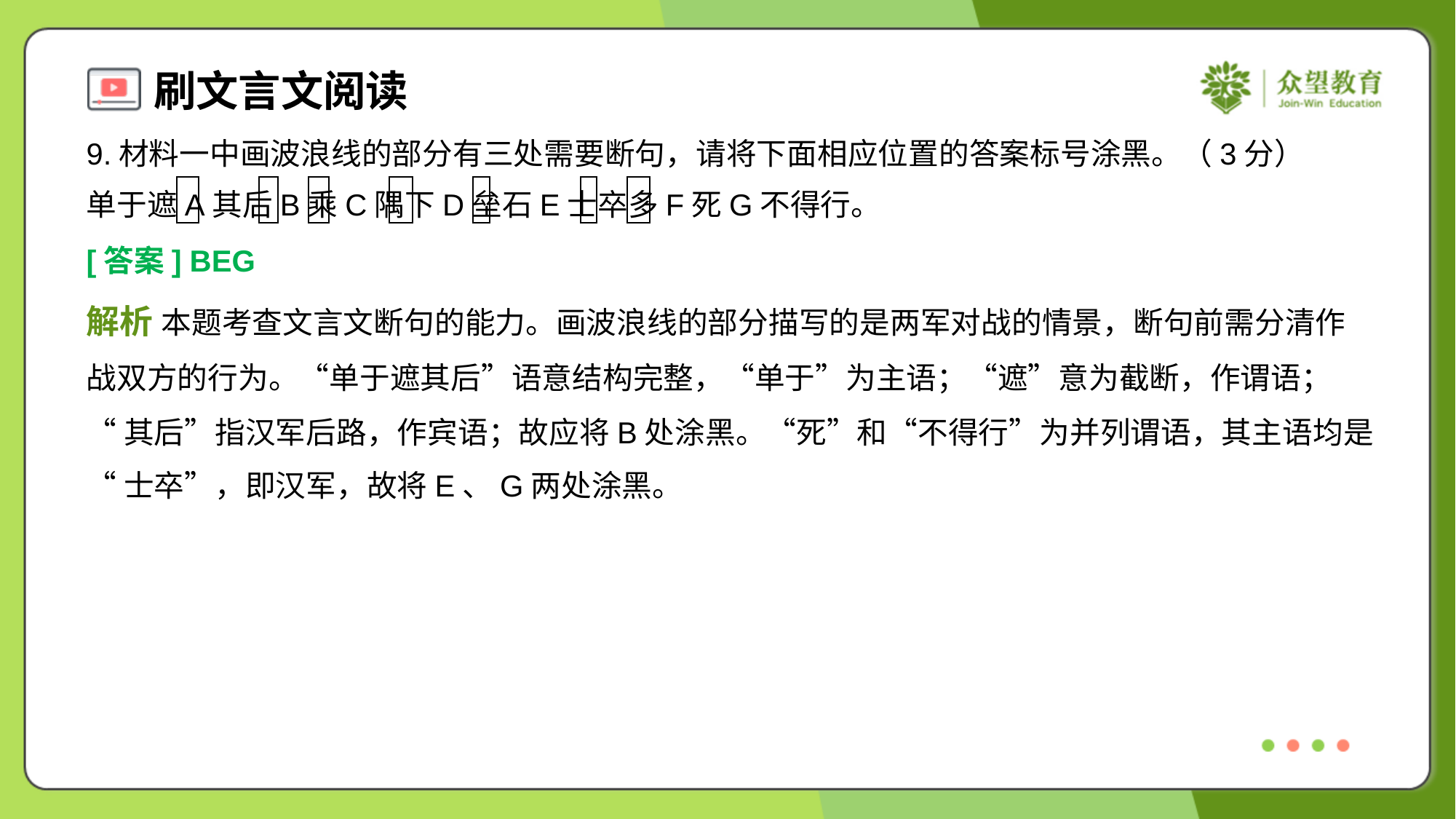

9.材料一中画波浪线的部分有三处需要断句，请将下面相应位置的答案标号涂黑。（3分）
单于遮A其后B乘C隅下D垒石E士卒多F死G不得行。

[答案] BEG
解析 本题考查文言文断句的能力。画波浪线的部分描写的是两军对战的情景，断句前需分清作
战双方的行为。“单于遮其后”语意结构完整，“单于”为主语；“遮”意为截断，作谓语；
“其后”指汉军后路，作宾语；故应将B处涂黑。“死”和“不得行”为并列谓语，其主语均是
“士卒”，即汉军，故将E、G两处涂黑。